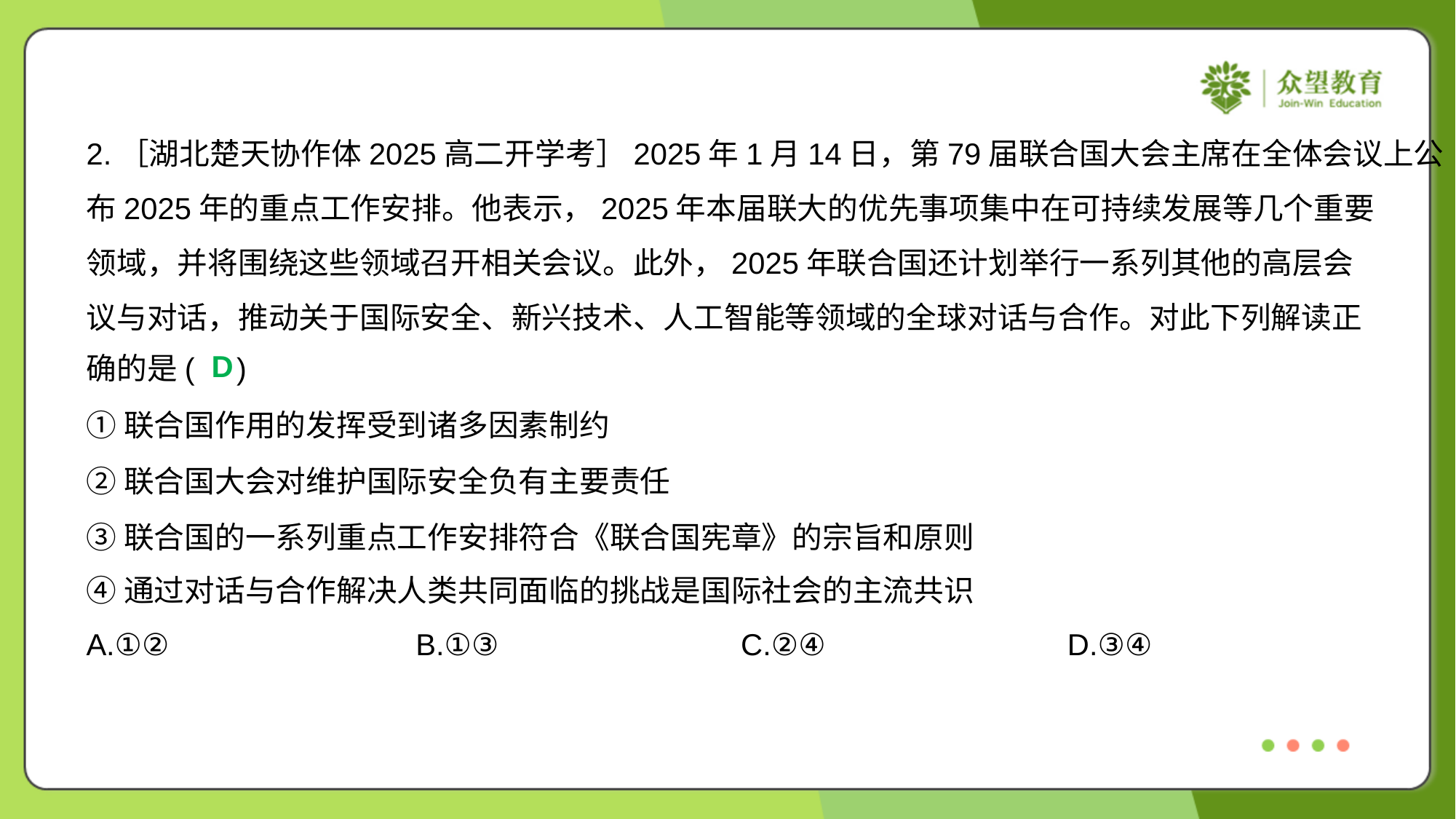

2.［湖北楚天协作体2025高二开学考］2025年1月14日，第79届联合国大会主席在全体会议上公
布2025年的重点工作安排。他表示，2025年本届联大的优先事项集中在可持续发展等几个重要
领域，并将围绕这些领域召开相关会议。此外，2025年联合国还计划举行一系列其他的高层会
议与对话，推动关于国际安全、新兴技术、人工智能等领域的全球对话与合作。对此下列解读正
确的是(     )
D
①联合国作用的发挥受到诸多因素制约
②联合国大会对维护国际安全负有主要责任
③联合国的一系列重点工作安排符合《联合国宪章》的宗旨和原则
④通过对话与合作解决人类共同面临的挑战是国际社会的主流共识
A.①②	B.①③	C.②④	D.③④